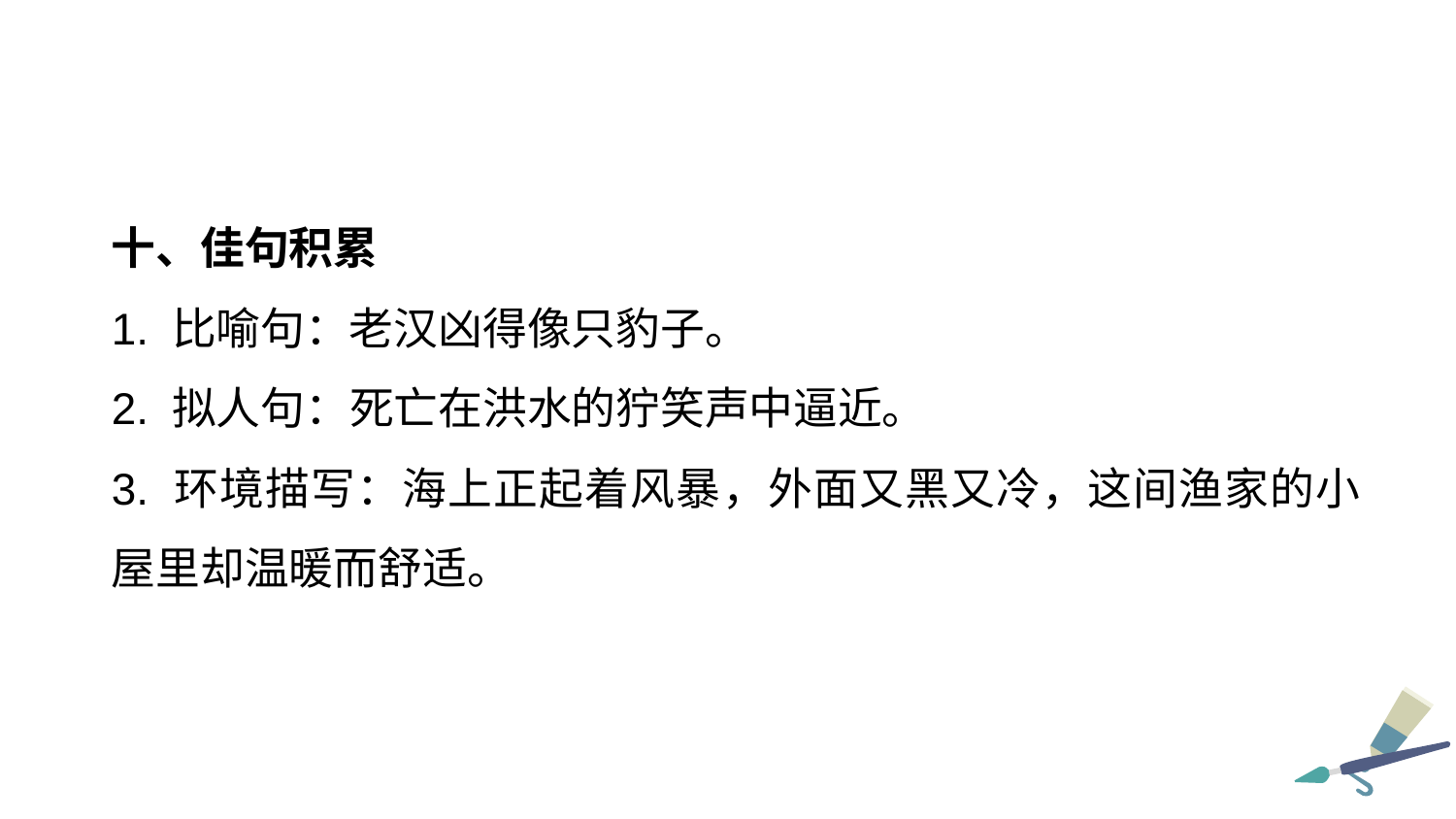

十、佳句积累
1. 比喻句：老汉凶得像只豹子。
2. 拟人句：死亡在洪水的狞笑声中逼近。
3. 环境描写：海上正起着风暴，外面又黑又冷，这间渔家的小屋里却温暖而舒适。